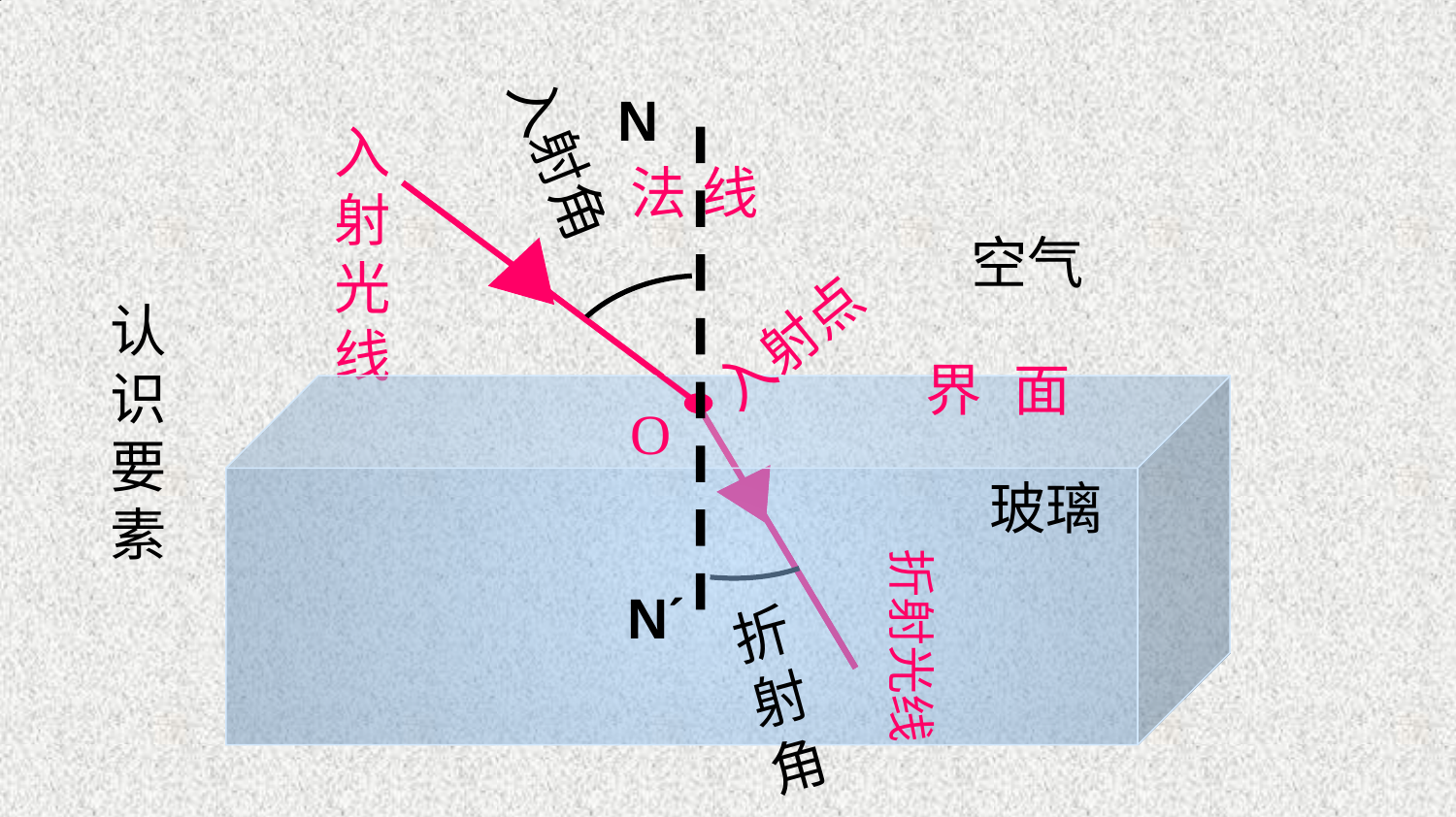

入射角
N

Nˊ

入射光线
法 线

空气
入射点

认识要素
界  面

O

玻璃

折射光线
折射角